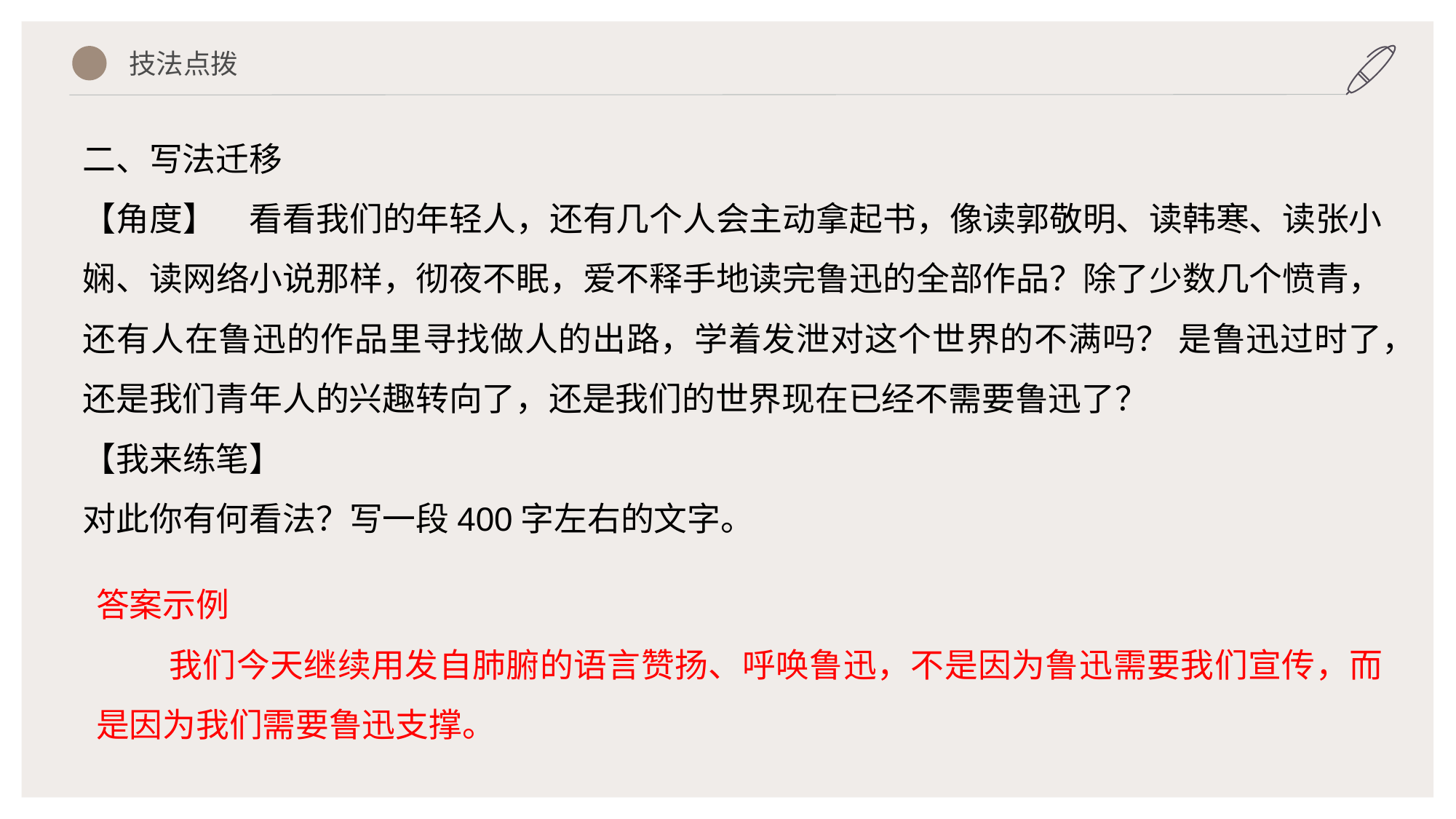

技法点拨

二、写法迁移
【角度】　看看我们的年轻人，还有几个人会主动拿起书，像读郭敬明、读韩寒、读张小娴、读网络小说那样，彻夜不眠，爱不释手地读完鲁迅的全部作品？除了少数几个愤青，还有人在鲁迅的作品里寻找做人的出路，学着发泄对这个世界的不满吗？ 是鲁迅过时了，还是我们青年人的兴趣转向了，还是我们的世界现在已经不需要鲁迅了？
【我来练笔】
对此你有何看法？写一段400字左右的文字。
答案示例
我们今天继续用发自肺腑的语言赞扬、呼唤鲁迅，不是因为鲁迅需要我们宣传，而是因为我们需要鲁迅支撑。